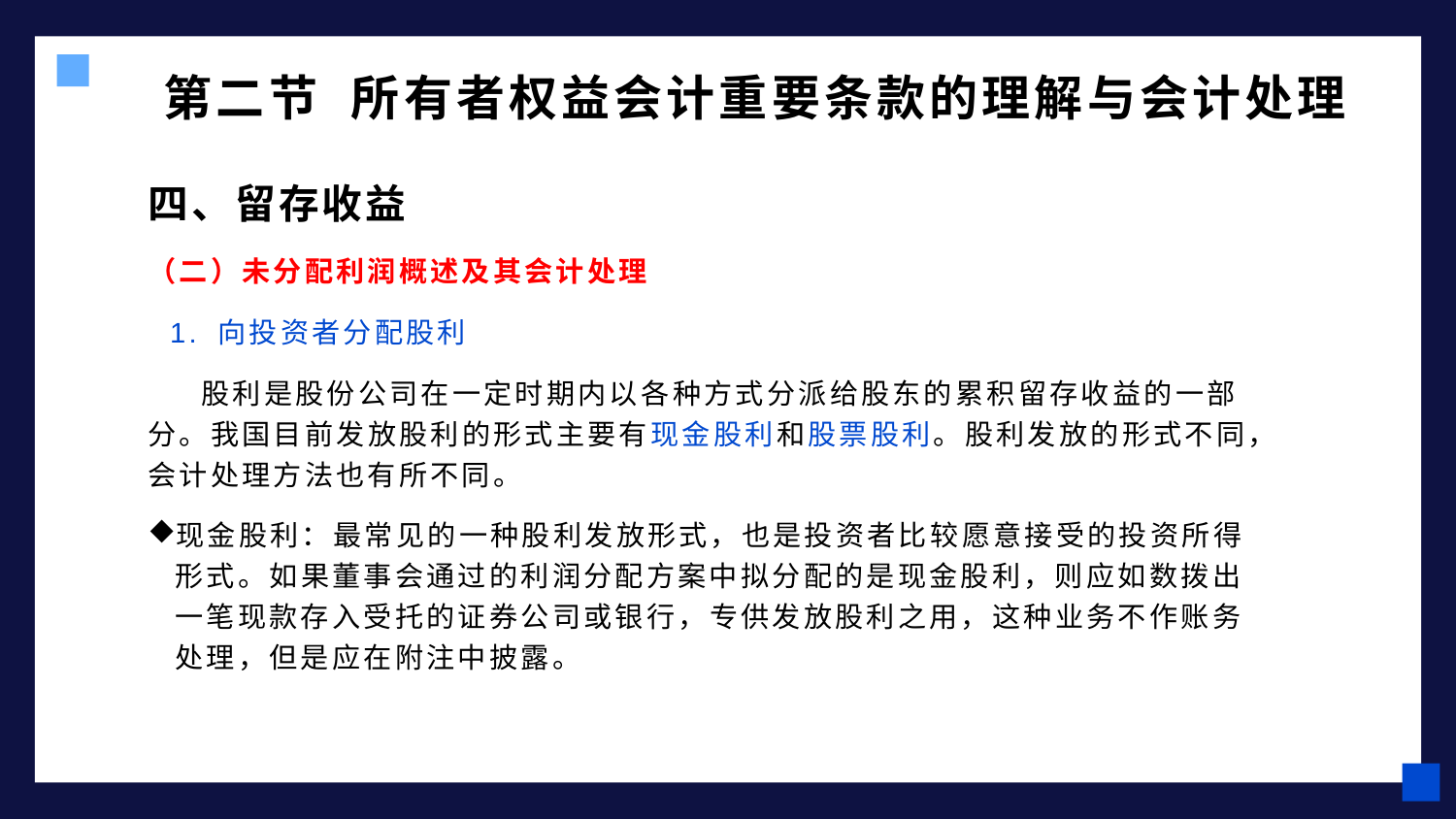

# 第二节  所有者权益会计重要条款的理解与会计处理
四、留存收益
（二）未分配利润概述及其会计处理
  1. 向投资者分配股利
     股利是股份公司在一定时期内以各种方式分派给股东的累积留存收益的一部分。我国目前发放股利的形式主要有现金股利和股票股利。股利发放的形式不同，会计处理方法也有所不同。
现金股利：最常见的一种股利发放形式，也是投资者比较愿意接受的投资所得形式。如果董事会通过的利润分配方案中拟分配的是现金股利，则应如数拨出一笔现款存入受托的证券公司或银行，专供发放股利之用，这种业务不作账务处理，但是应在附注中披露。